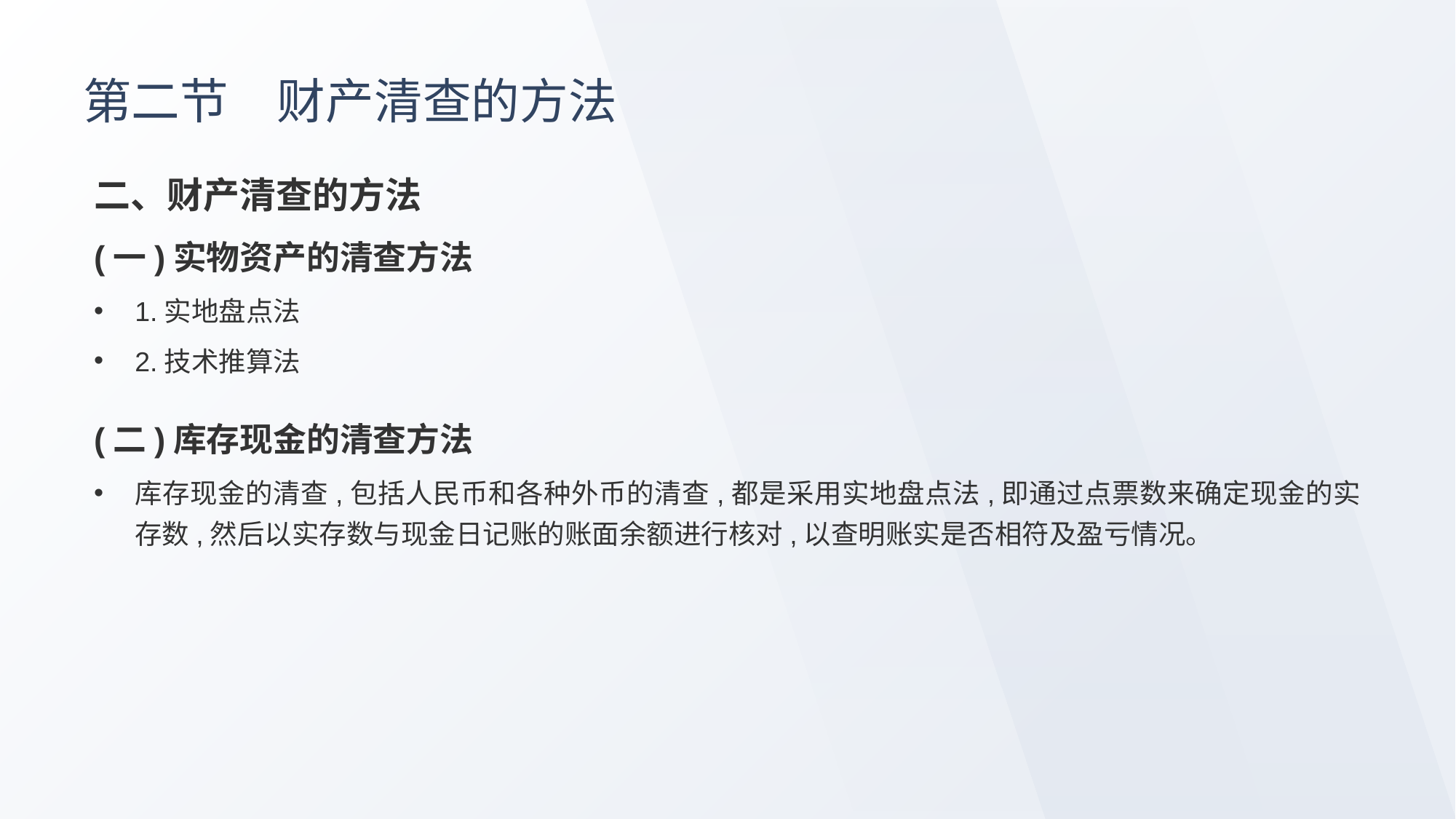

# 第二节　财产清查的方法
二、财产清查的方法
(一)实物资产的清查方法
1.实地盘点法
2.技术推算法
(二)库存现金的清查方法
库存现金的清查,包括人民币和各种外币的清查,都是采用实地盘点法,即通过点票数来确定现金的实存数,然后以实存数与现金日记账的账面余额进行核对,以查明账实是否相符及盈亏情况。